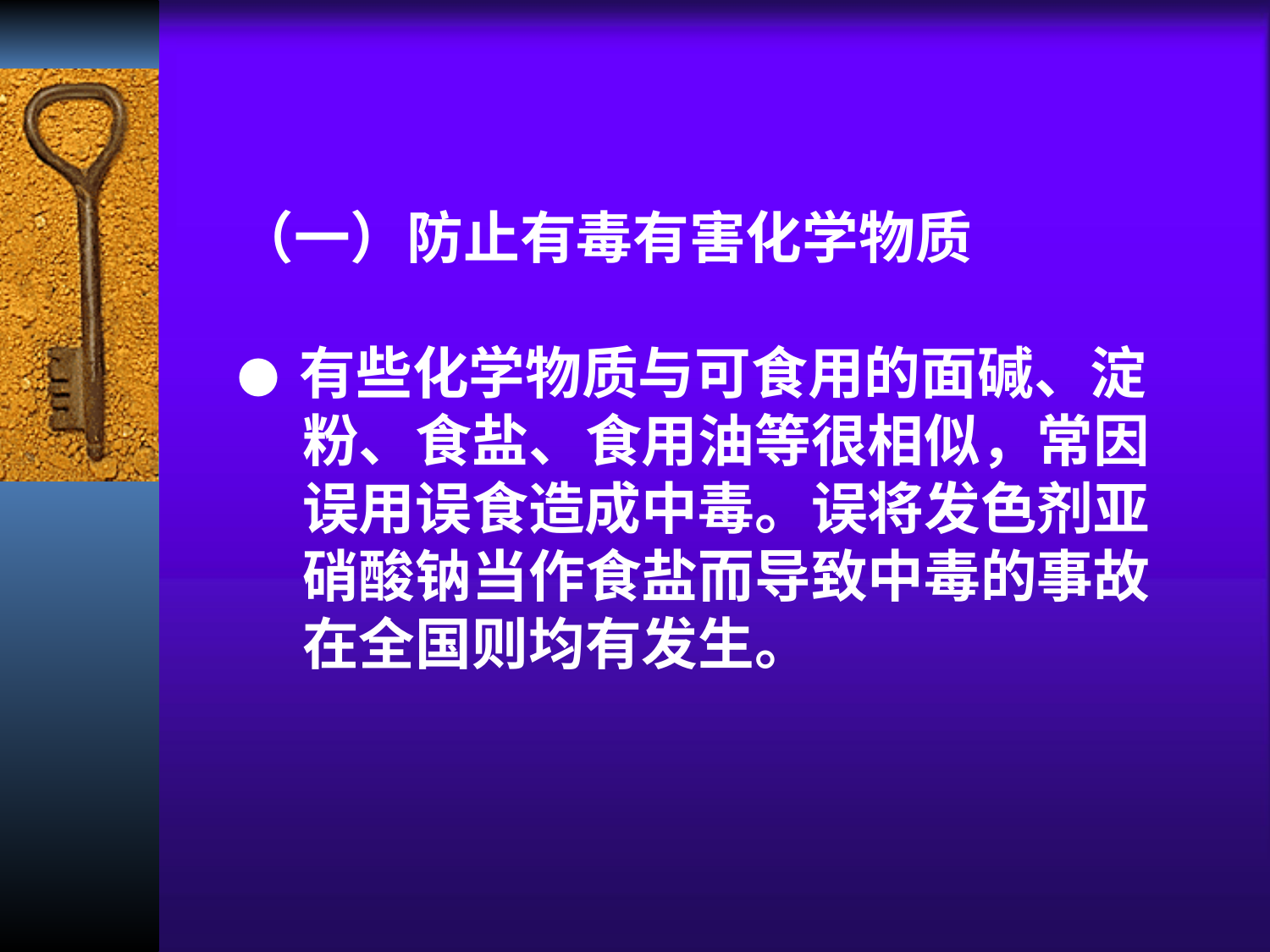

（一）防止有毒有害化学物质

● 有些化学物质与可食用的面碱、淀
    粉、食盐、食用油等很相似，常因
    误用误食造成中毒。误将发色剂亚
    硝酸钠当作食盐而导致中毒的事故
    在全国则均有发生。